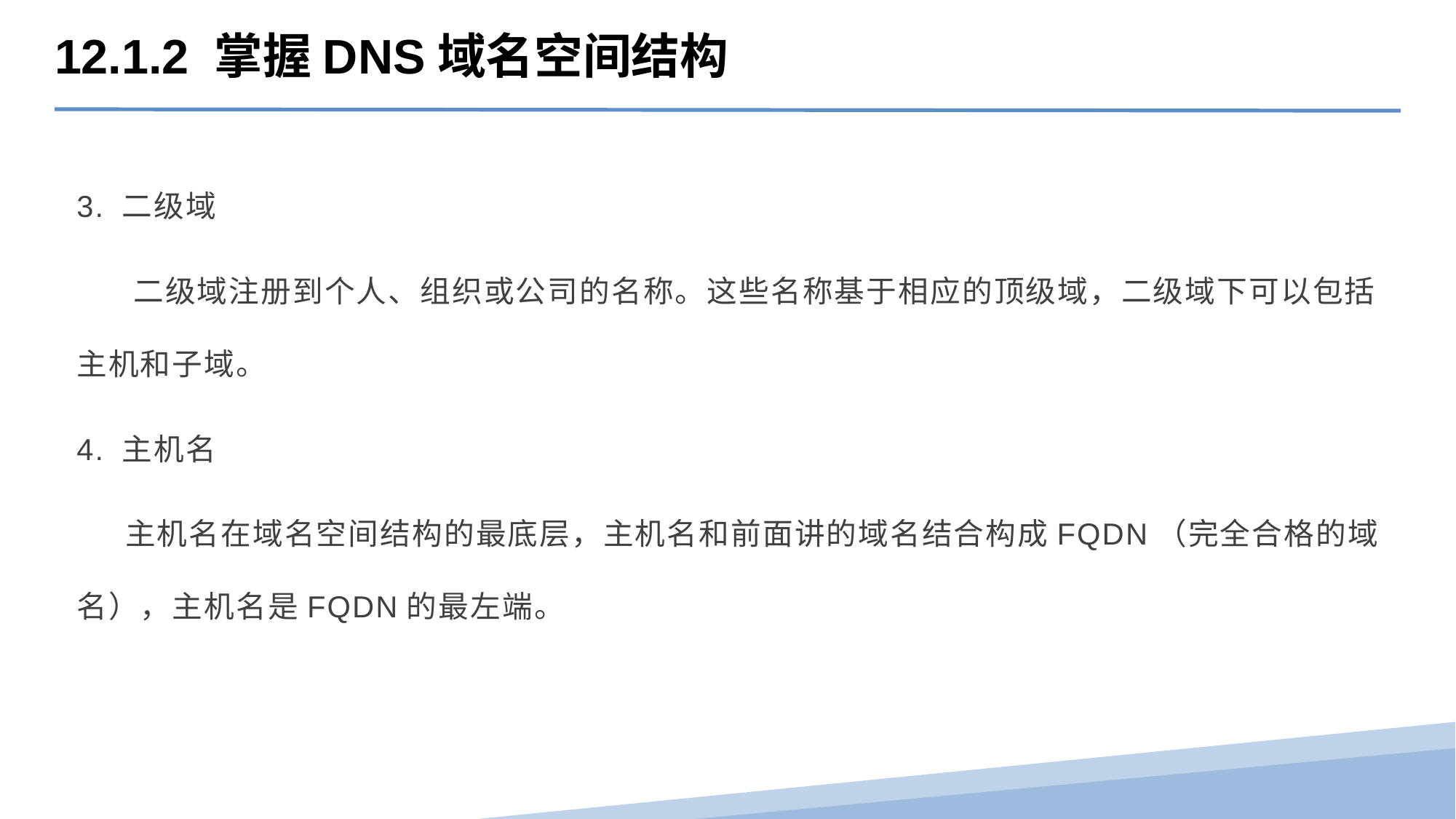

12.1.2 掌握DNS域名空间结构
3. 二级域
      二级域注册到个人、组织或公司的名称。这些名称基于相应的顶级域，二级域下可以包括主机和子域。
4. 主机名
     主机名在域名空间结构的最底层，主机名和前面讲的域名结合构成FQDN（完全合格的域名），主机名是FQDN的最左端。